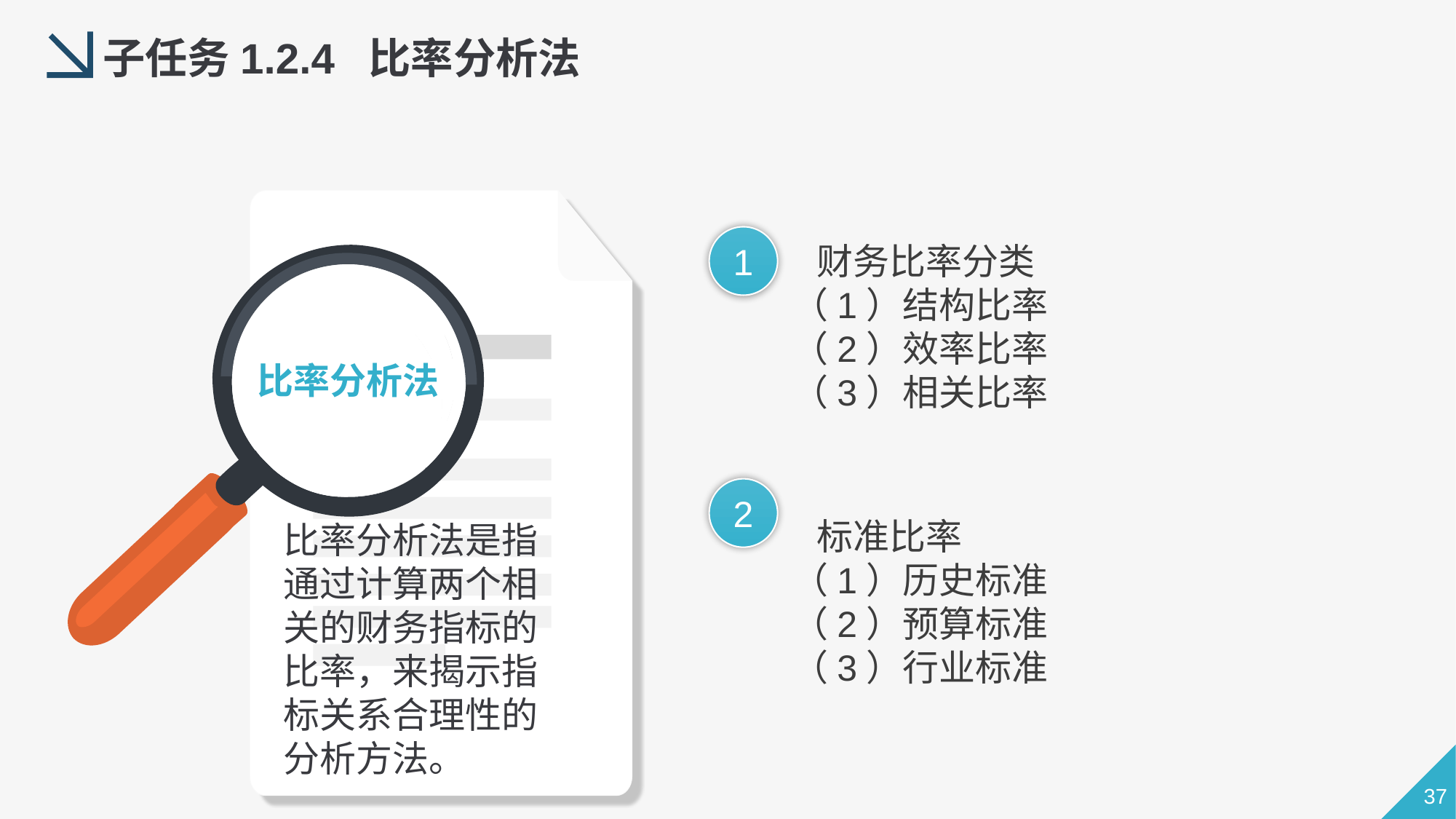

子任务1.2.4  比率分析法

1
  财务比率分类
（1）结构比率
（2）效率比率
（3）相关比率

比率分析法
2
  标准比率
（1）历史标准
（2）预算标准
（3）行业标准

比率分析法是指通过计算两个相关的财务指标的比率，来揭示指标关系合理性的分析方法。